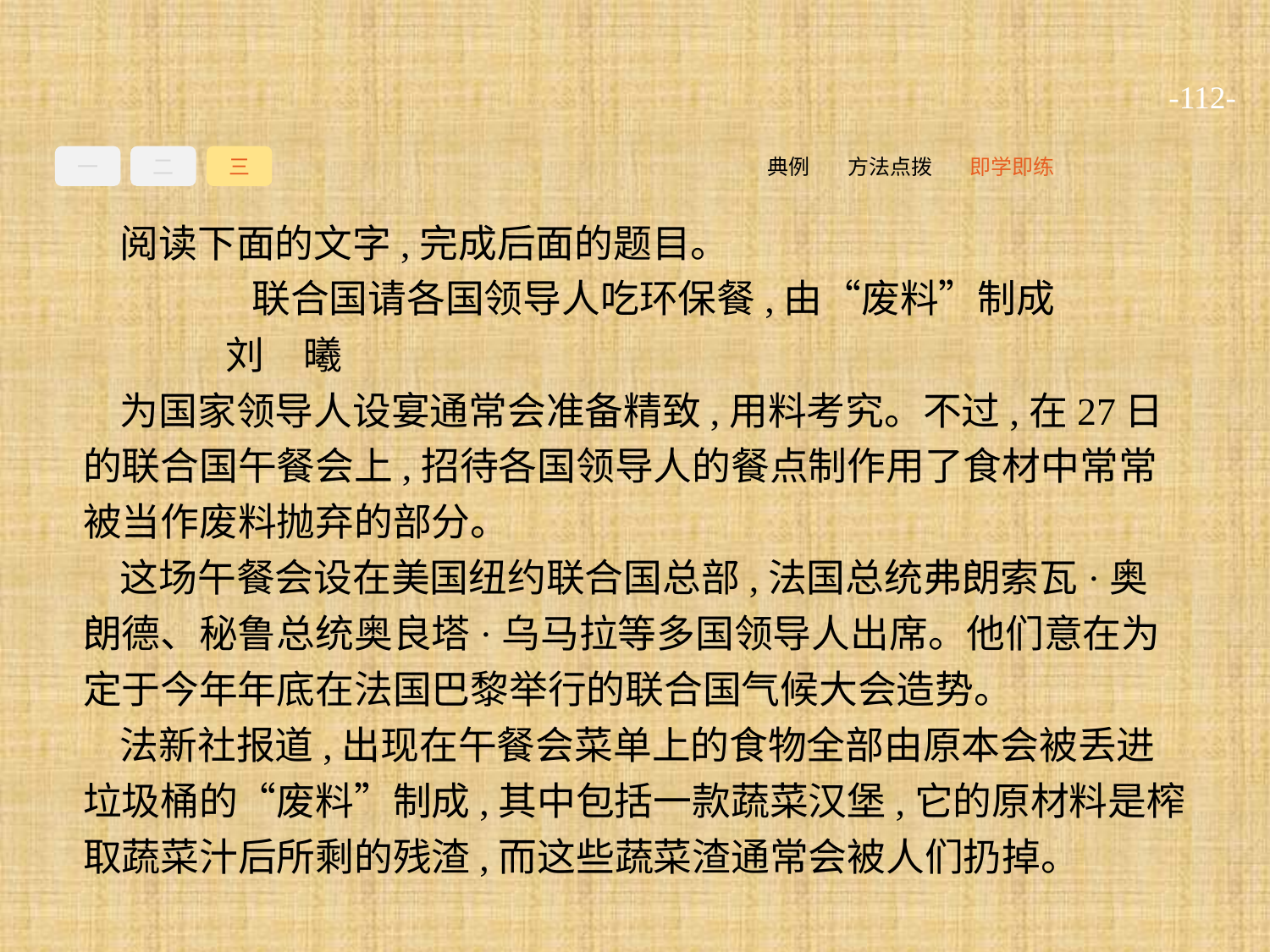

-112-
一
二
三
即学即练
方法点拨
典例
阅读下面的文字,完成后面的题目。
联合国请各国领导人吃环保餐,由“废料”制成
	刘　曦
为国家领导人设宴通常会准备精致,用料考究。不过,在27日的联合国午餐会上,招待各国领导人的餐点制作用了食材中常常被当作废料抛弃的部分。
这场午餐会设在美国纽约联合国总部,法国总统弗朗索瓦·奥朗德、秘鲁总统奥良塔·乌马拉等多国领导人出席。他们意在为定于今年年底在法国巴黎举行的联合国气候大会造势。
法新社报道,出现在午餐会菜单上的食物全部由原本会被丢进垃圾桶的“废料”制成,其中包括一款蔬菜汉堡,它的原材料是榨取蔬菜汁后所剩的残渣,而这些蔬菜渣通常会被人们扔掉。